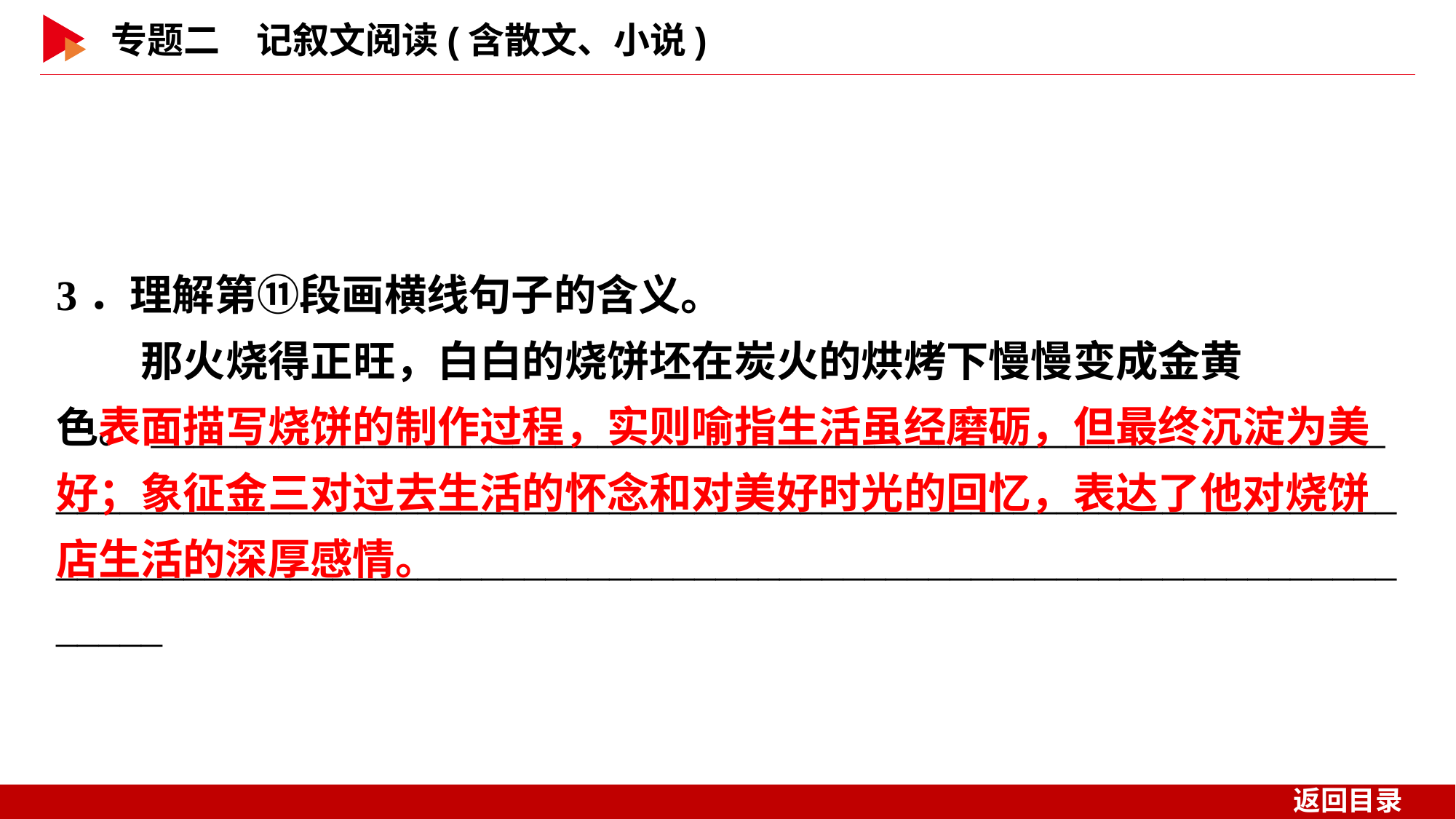

3．理解第⑪段画横线句子的含义。
　　那火烧得正旺，白白的烧饼坯在炭火的烘烤下慢慢变成金黄色。_____________________________________________________________________________________________________________________________________________________________________________________________
　表面描写烧饼的制作过程，实则喻指生活虽经磨砺，但最终沉淀为美好；象征金三对过去生活的怀念和对美好时光的回忆，表达了他对烧饼店生活的深厚感情。